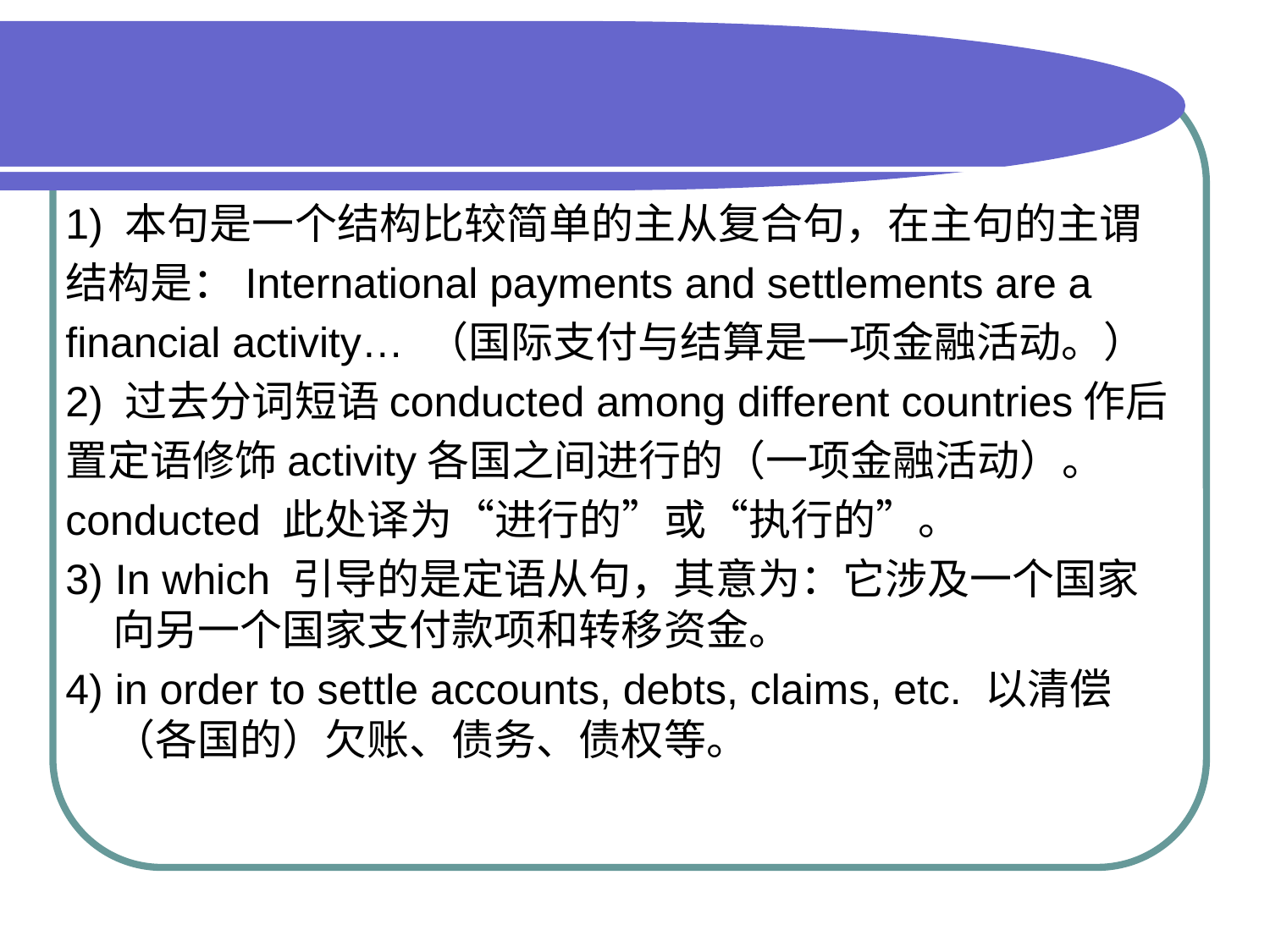

#
1) 本句是一个结构比较简单的主从复合句，在主句的主谓
结构是：International payments and settlements are a
financial activity… （国际支付与结算是一项金融活动。）
2) 过去分词短语conducted among different countries作后
置定语修饰activity各国之间进行的（一项金融活动）。
conducted 此处译为“进行的”或“执行的”。
3) In which 引导的是定语从句，其意为：它涉及一个国家向另一个国家支付款项和转移资金。
4) in order to settle accounts, debts, claims, etc. 以清偿（各国的）欠账、债务、债权等。